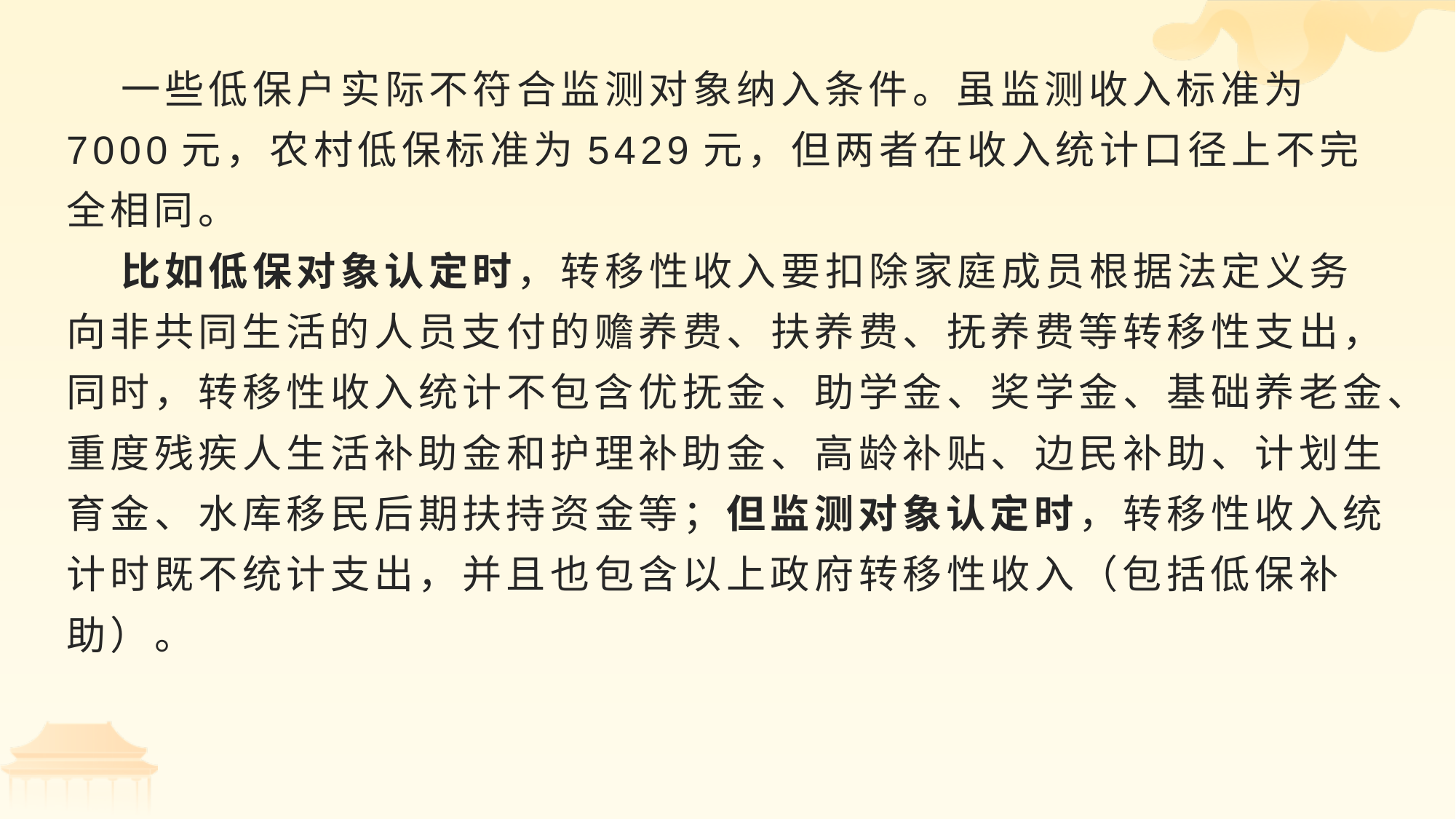

一些低保户实际不符合监测对象纳入条件。虽监测收入标准为7000元，农村低保标准为5429元，但两者在收入统计口径上不完全相同。
比如低保对象认定时，转移性收入要扣除家庭成员根据法定义务向非共同生活的人员支付的赡养费、扶养费、抚养费等转移性支出，同时，转移性收入统计不包含优抚金、助学金、奖学金、基础养老金、重度残疾人生活补助金和护理补助金、高龄补贴、边民补助、计划生育金、水库移民后期扶持资金等；但监测对象认定时，转移性收入统计时既不统计支出，并且也包含以上政府转移性收入（包括低保补助）。